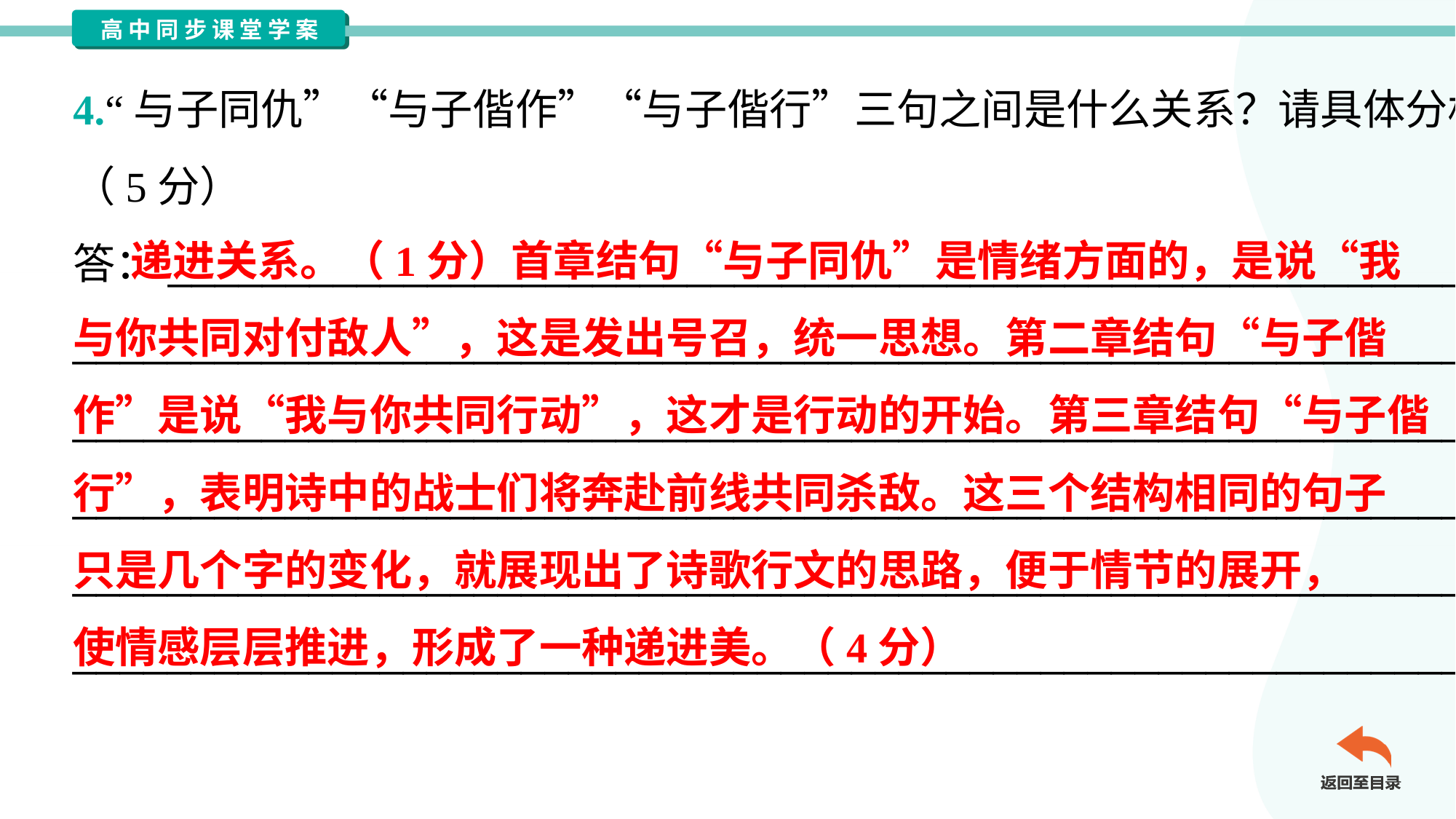

4.“与子同仇”“与子偕作”“与子偕行”三句之间是什么关系？请具体分析。
（5分）
答：_________________________________________________________
_____________________________________________________________
_____________________________________________________________
_____________________________________________________________
_____________________________________________________________
_____________________________________________________________
     递进关系。（1分）首章结句“与子同仇”是情绪方面的，是说“我
与你共同对付敌人”，这是发出号召，统一思想。第二章结句“与子偕
作”是说“我与你共同行动”，这才是行动的开始。第三章结句“与子偕
行”，表明诗中的战士们将奔赴前线共同杀敌。这三个结构相同的句子
只是几个字的变化，就展现出了诗歌行文的思路，便于情节的展开，
使情感层层推进，形成了一种递进美。（4分）